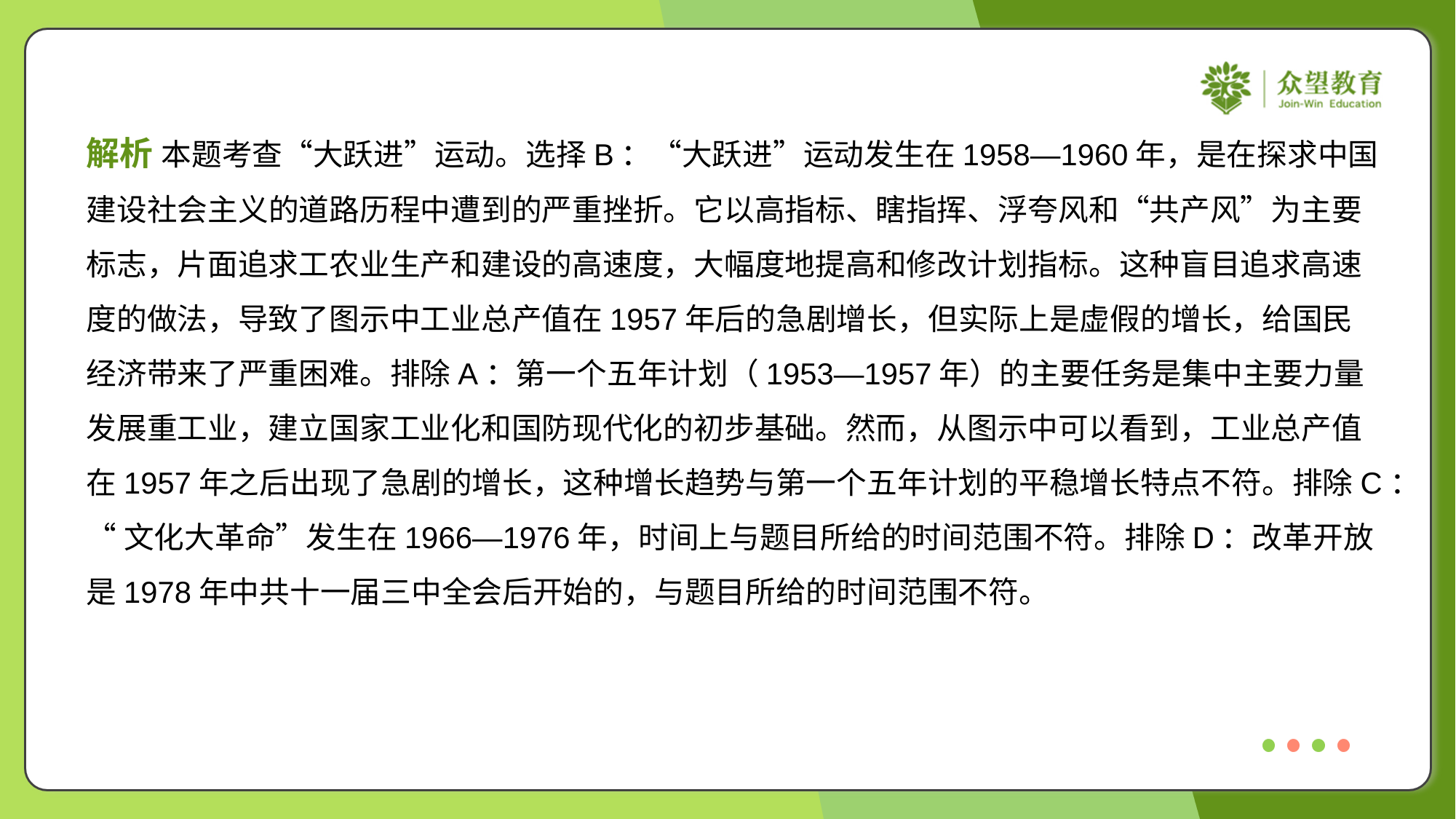

解析 本题考查“大跃进”运动。选择B：“大跃进”运动发生在1958—1960年，是在探求中国
建设社会主义的道路历程中遭到的严重挫折。它以高指标、瞎指挥、浮夸风和“共产风”为主要
标志，片面追求工农业生产和建设的高速度，大幅度地提高和修改计划指标。这种盲目追求高速
度的做法，导致了图示中工业总产值在1957年后的急剧增长，但实际上是虚假的增长，给国民
经济带来了严重困难。排除A：第一个五年计划（1953—1957年）的主要任务是集中主要力量
发展重工业，建立国家工业化和国防现代化的初步基础。然而，从图示中可以看到，工业总产值
在1957年之后出现了急剧的增长，这种增长趋势与第一个五年计划的平稳增长特点不符。排除C：
“文化大革命”发生在1966—1976年，时间上与题目所给的时间范围不符。排除D：改革开放
是1978年中共十一届三中全会后开始的，与题目所给的时间范围不符。